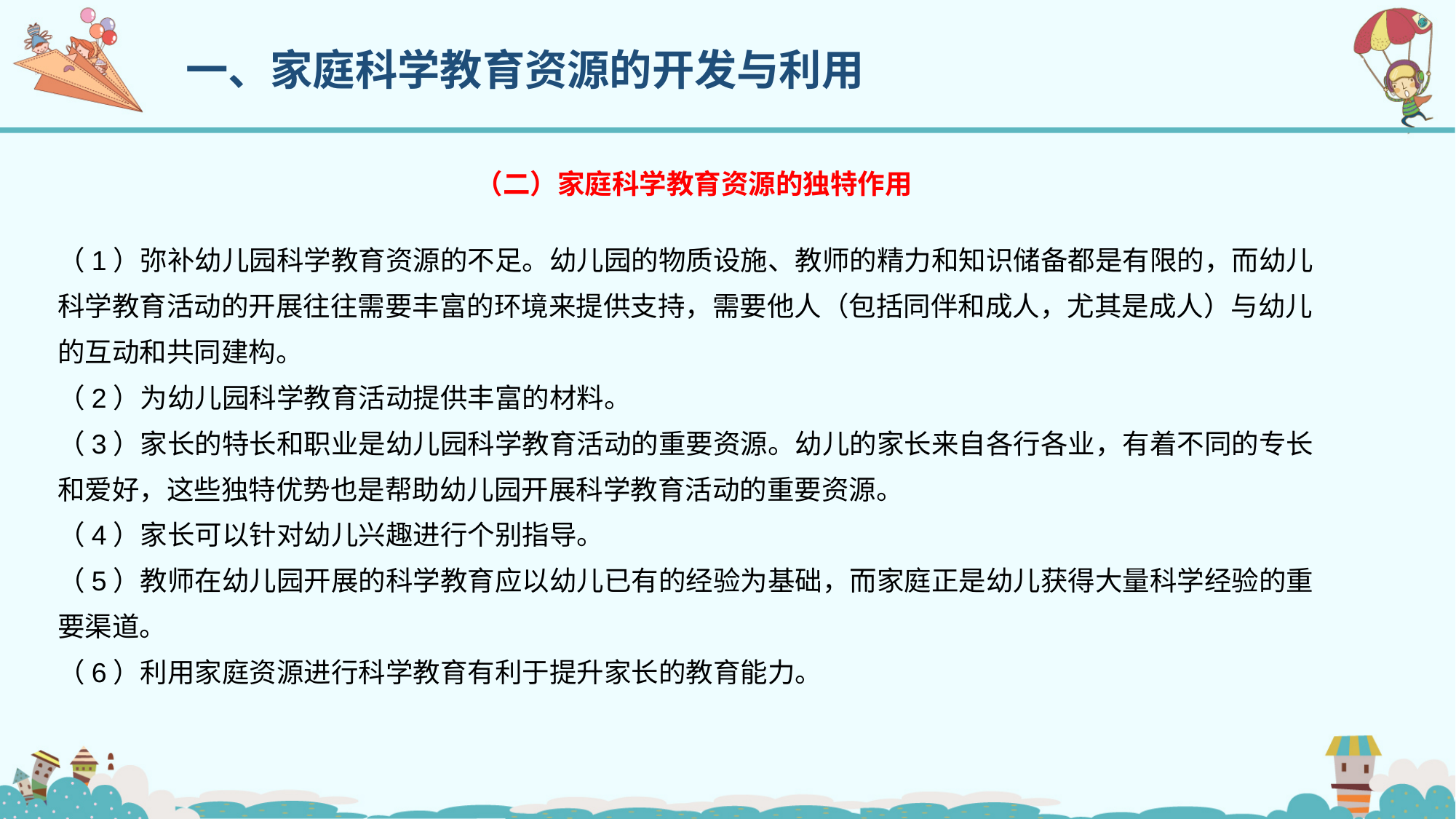

一、家庭科学教育资源的开发与利用

（二）家庭科学教育资源的独特作用
（1）弥补幼儿园科学教育资源的不足。幼儿园的物质设施、教师的精力和知识储备都是有限的，而幼儿科学教育活动的开展往往需要丰富的环境来提供支持，需要他人（包括同伴和成人，尤其是成人）与幼儿的互动和共同建构。
（2）为幼儿园科学教育活动提供丰富的材料。
（3）家长的特长和职业是幼儿园科学教育活动的重要资源。幼儿的家长来自各行各业，有着不同的专长和爱好，这些独特优势也是帮助幼儿园开展科学教育活动的重要资源。
（4）家长可以针对幼儿兴趣进行个别指导。
（5）教师在幼儿园开展的科学教育应以幼儿已有的经验为基础，而家庭正是幼儿获得大量科学经验的重要渠道。
（6）利用家庭资源进行科学教育有利于提升家长的教育能力。